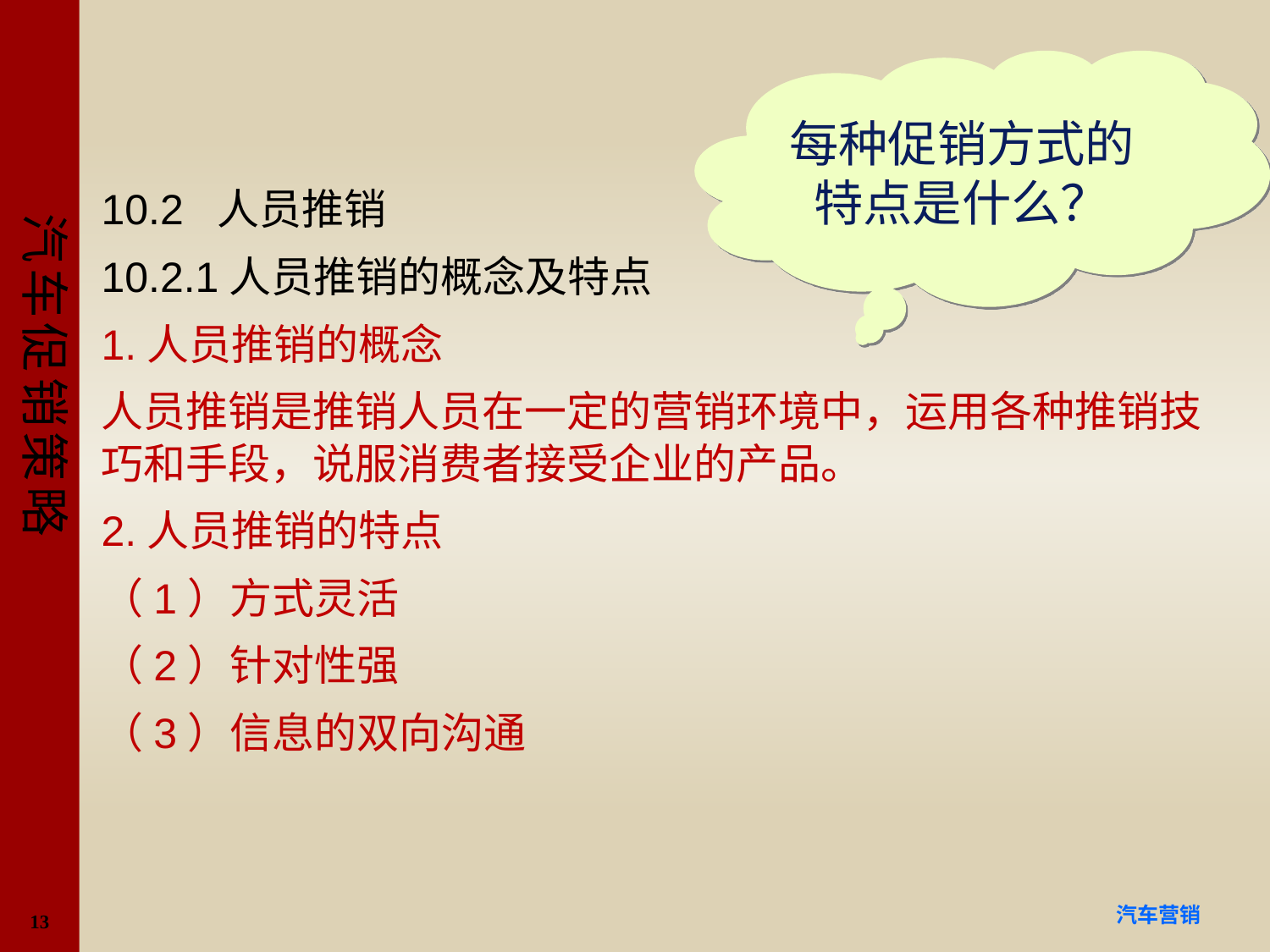

#
每种促销方式的
特点是什么？
10.2  人员推销
10.2.1人员推销的概念及特点
1.人员推销的概念
人员推销是推销人员在一定的营销环境中，运用各种推销技巧和手段，说服消费者接受企业的产品。
2.人员推销的特点
（1）方式灵活
（2）针对性强
（3）信息的双向沟通

13